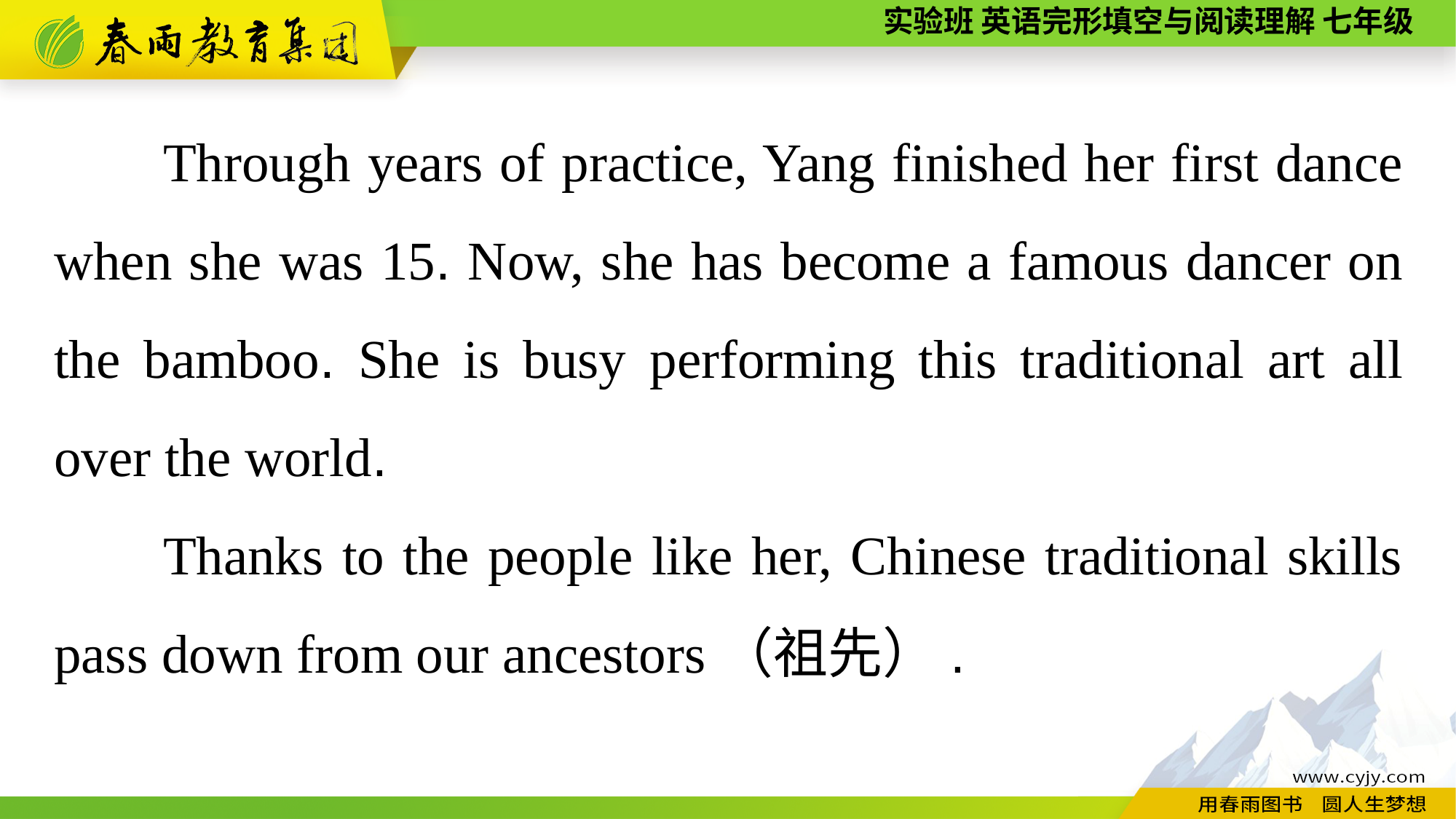

Through years of practice, Yang finished her first dance when she was 15. Now, she has become a famous dancer on the bamboo. She is busy performing this traditional art all over the world.
Thanks to the people like her, Chinese traditional skills pass down from our ancestors（祖先）.